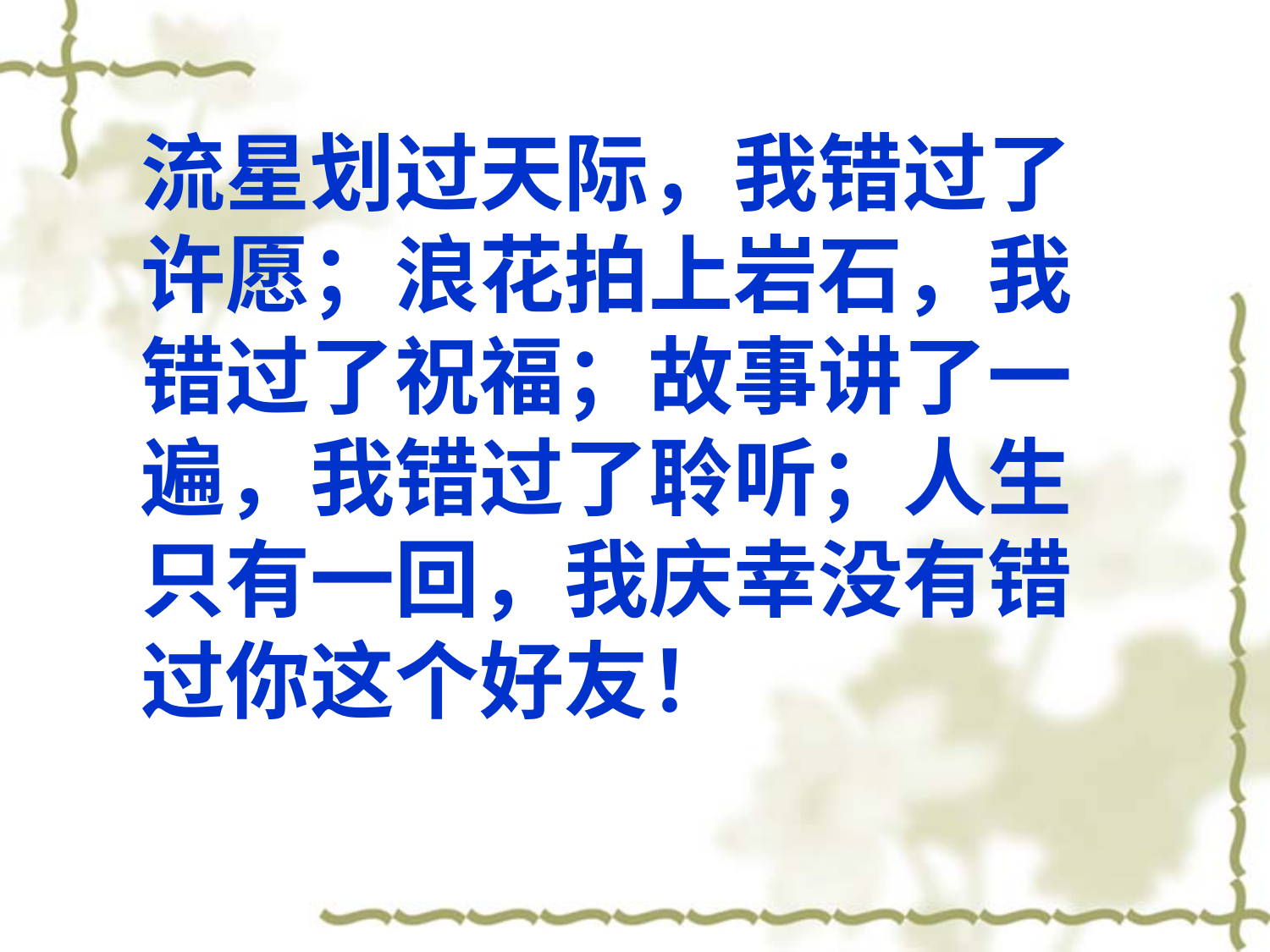

流星划过天际，我错过了许愿；浪花拍上岩石，我错过了祝福；故事讲了一遍，我错过了聆听；人生只有一回，我庆幸没有错过你这个好友！
81